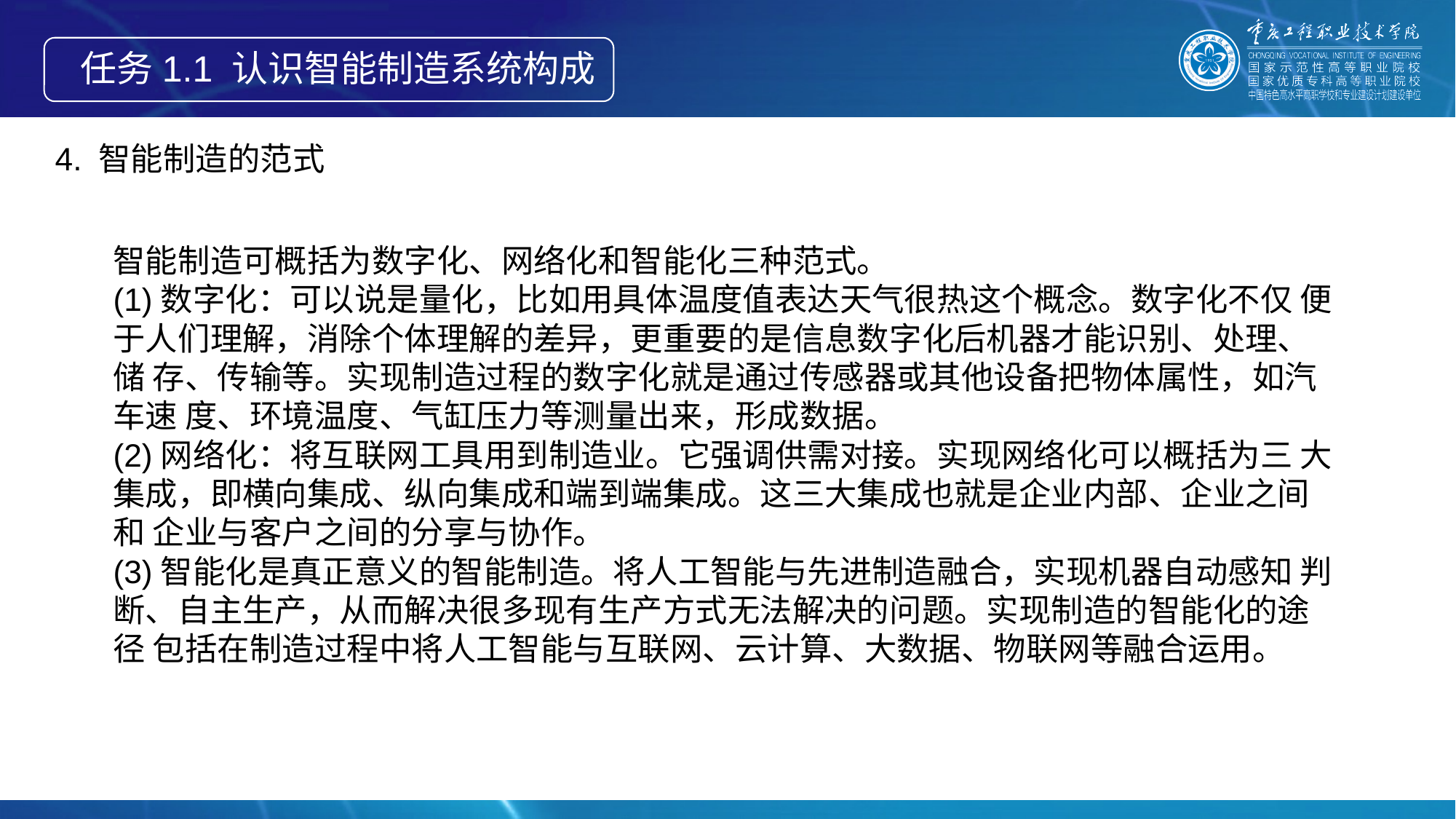

任务1.1 认识智能制造系统构成
4. 智能制造的范式
智能制造可概括为数字化、网络化和智能化三种范式。
(1)数字化：可以说是量化，比如用具体温度值表达天气很热这个概念。数字化不仅 便于人们理解，消除个体理解的差异，更重要的是信息数字化后机器才能识别、处理、储 存、传输等。实现制造过程的数字化就是通过传感器或其他设备把物体属性，如汽车速 度、环境温度、气缸压力等测量出来，形成数据。
(2)网络化：将互联网工具用到制造业。它强调供需对接。实现网络化可以概括为三 大集成，即横向集成、纵向集成和端到端集成。这三大集成也就是企业内部、企业之间和 企业与客户之间的分享与协作。
(3)智能化是真正意义的智能制造。将人工智能与先进制造融合，实现机器自动感知 判断、自主生产，从而解决很多现有生产方式无法解决的问题。实现制造的智能化的途径 包括在制造过程中将人工智能与互联网、云计算、大数据、物联网等融合运用。